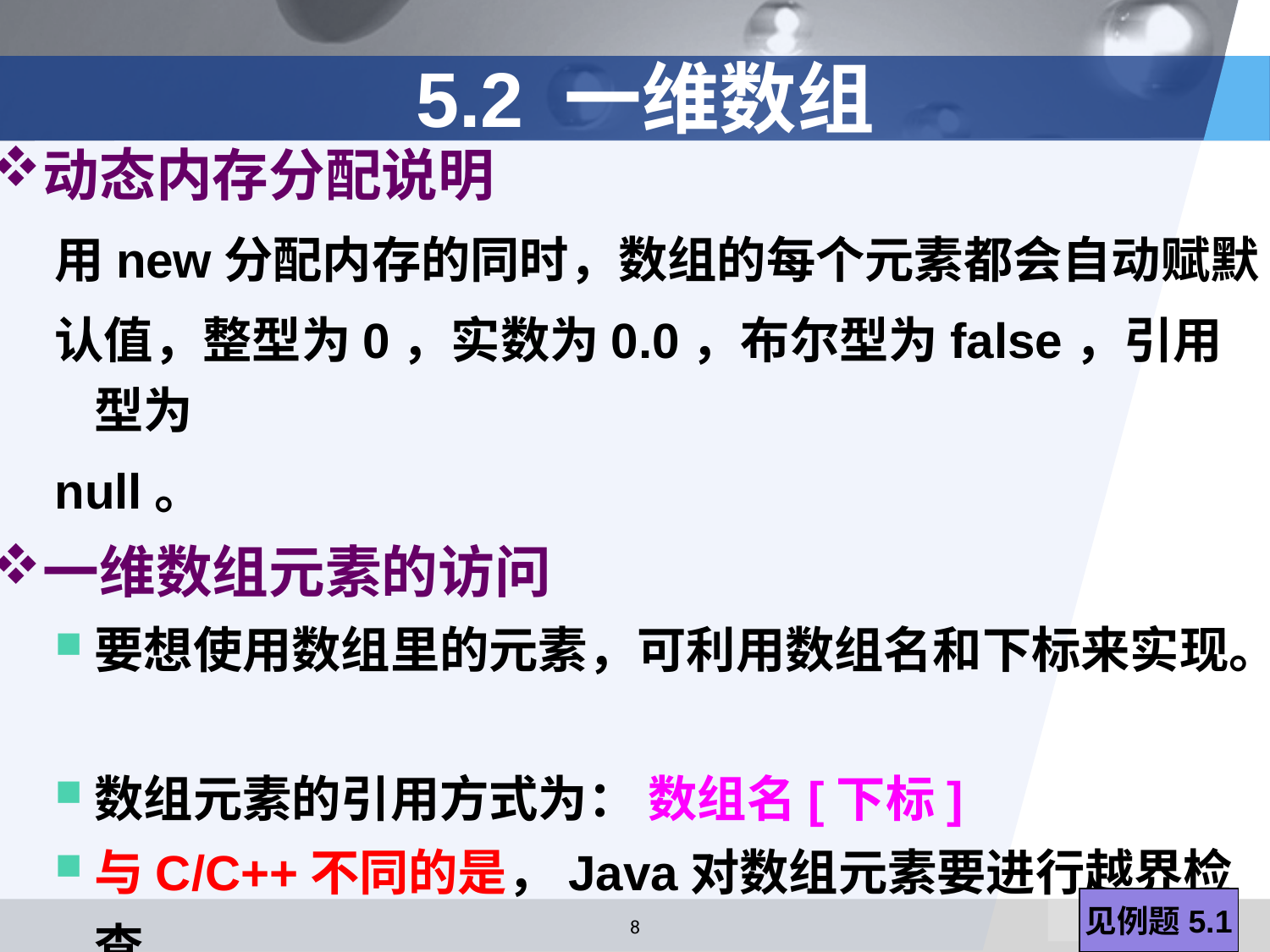

# 5.2 一维数组
动态内存分配说明
用new分配内存的同时，数组的每个元素都会自动赋默
认值，整型为0，实数为0.0，布尔型为false，引用型为
null。
一维数组元素的访问
要想使用数组里的元素，可利用数组名和下标来实现。
数组元素的引用方式为： 数组名[下标]
与C/C++不同的是，Java对数组元素要进行越界检查。
对于每个数组都有一个属性length指明它的长度，如x.length指出数组x所包含的元素个数。
见例题5.1

8